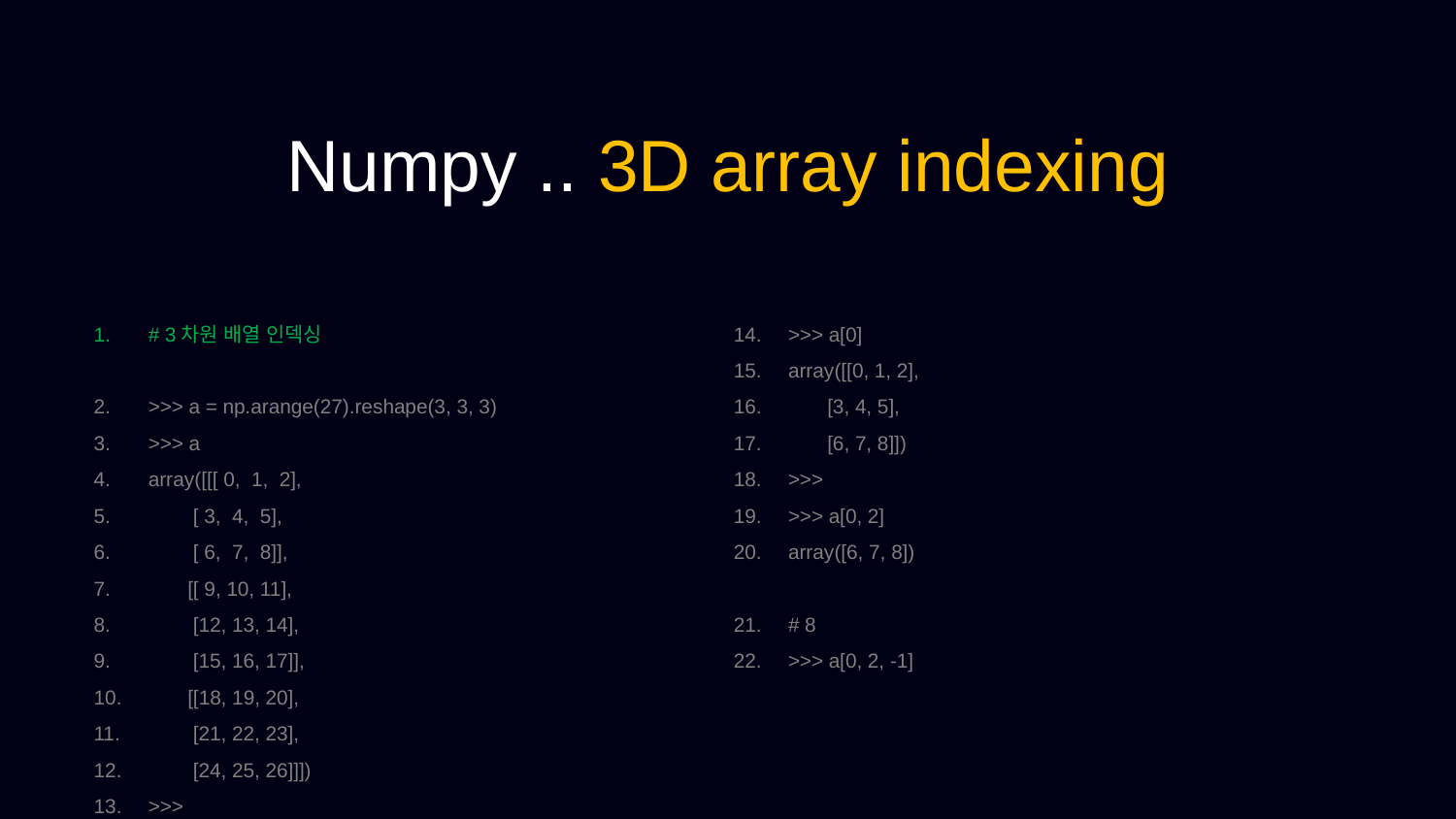

Numpy .. 3D array indexing
# 3차원 배열 인덱싱

>>> a = np.arange(27).reshape(3, 3, 3)
>>> a
array([[[ 0,  1,  2],
        [ 3,  4,  5],
        [ 6,  7,  8]],
       [[ 9, 10, 11],
        [12, 13, 14],
        [15, 16, 17]],
       [[18, 19, 20],
        [21, 22, 23],
        [24, 25, 26]]])
>>>
>>> a[0]
array([[0, 1, 2],
       [3, 4, 5],
       [6, 7, 8]])
>>>
>>> a[0, 2]
array([6, 7, 8])

# 8
>>> a[0, 2, -1]